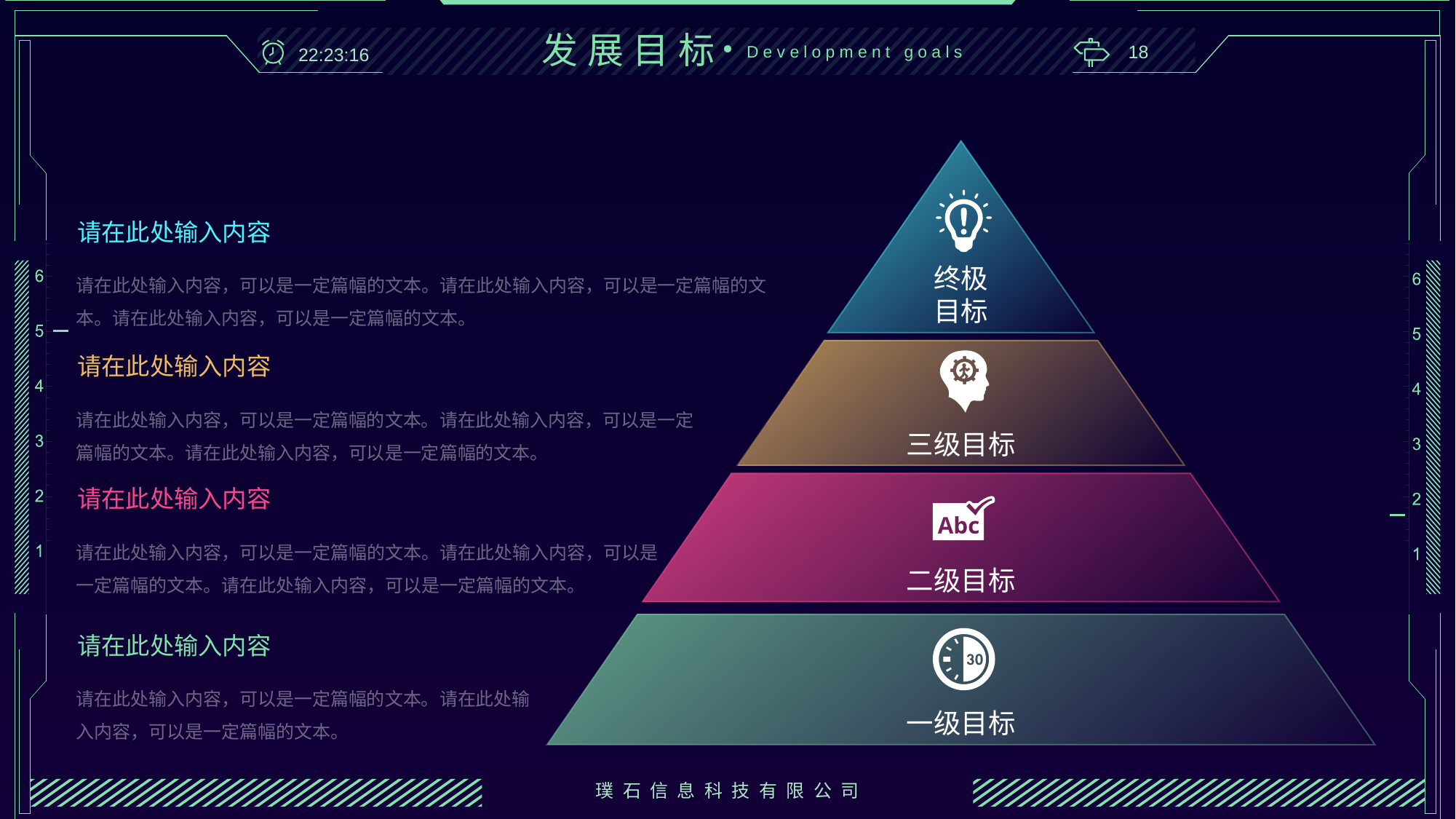

发展目标
18
22:23:16
Development goals

终极
目标

请在此处输入内容
请在此处输入内容，可以是一定篇幅的文本。请在此处输入内容，可以是一定篇幅的文本。请在此处输入内容，可以是一定篇幅的文本。
三级目标
请在此处输入内容

请在此处输入内容，可以是一定篇幅的文本。请在此处输入内容，可以是一定篇幅的文本。请在此处输入内容，可以是一定篇幅的文本。
二级目标
请在此处输入内容

请在此处输入内容，可以是一定篇幅的文本。请在此处输入内容，可以是一定篇幅的文本。请在此处输入内容，可以是一定篇幅的文本。
一级目标
请在此处输入内容

请在此处输入内容，可以是一定篇幅的文本。请在此处输入内容，可以是一定篇幅的文本。
璞石信息科技有限公司